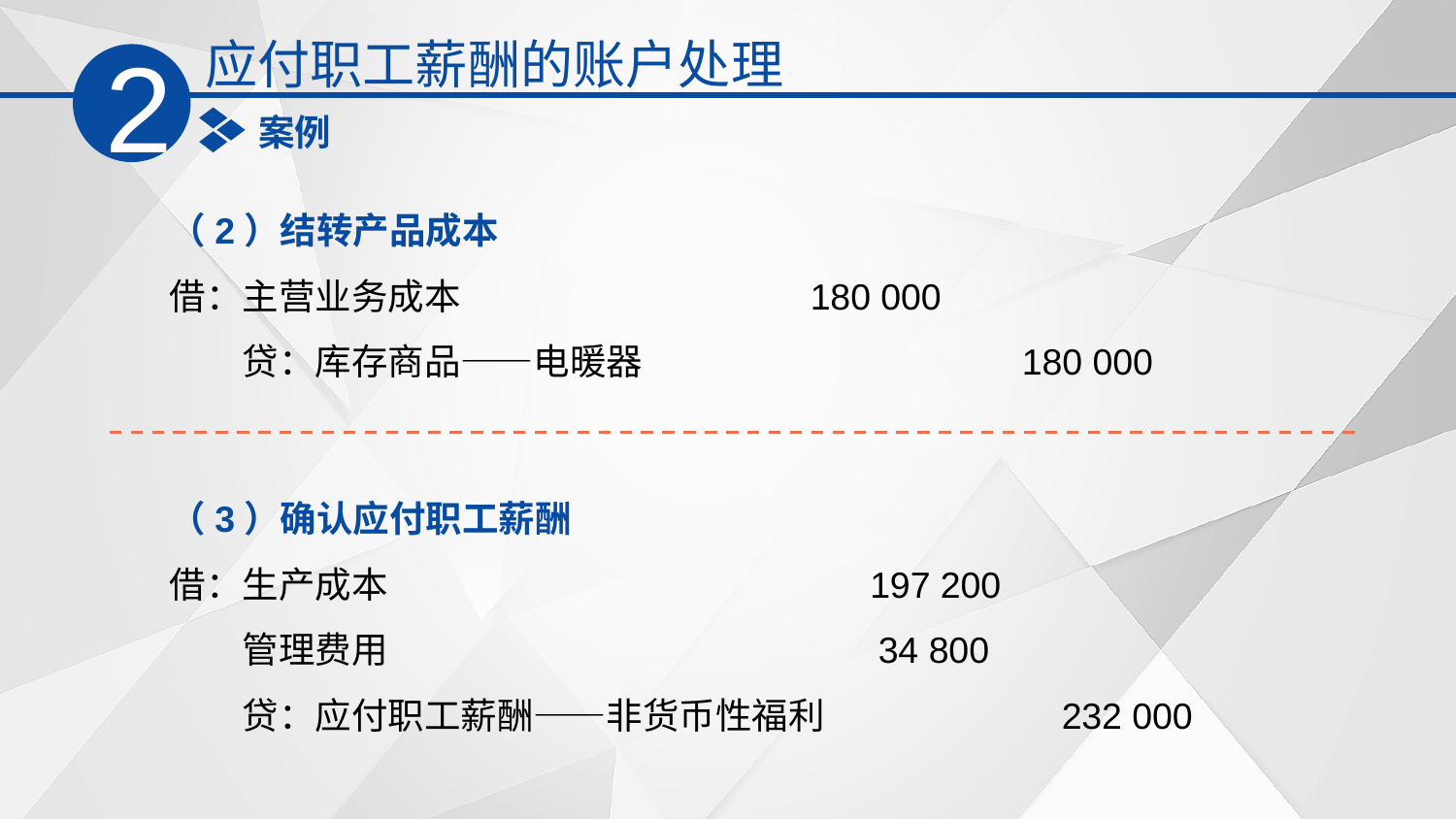

应付职工薪酬的账户处理
2

案例

（2）结转产品成本
借：主营业务成本　　　　　　　　      180 000
　　贷：库存商品——电暖器　　　　　　　              180 000
（3）确认应付职工薪酬
借：生产成本　　　　　　　　　　　　　197 200
　　管理费用　　　　　　　　　　　　　 34 800
　　贷：应付职工薪酬——非货币性福利　　　　          232 000